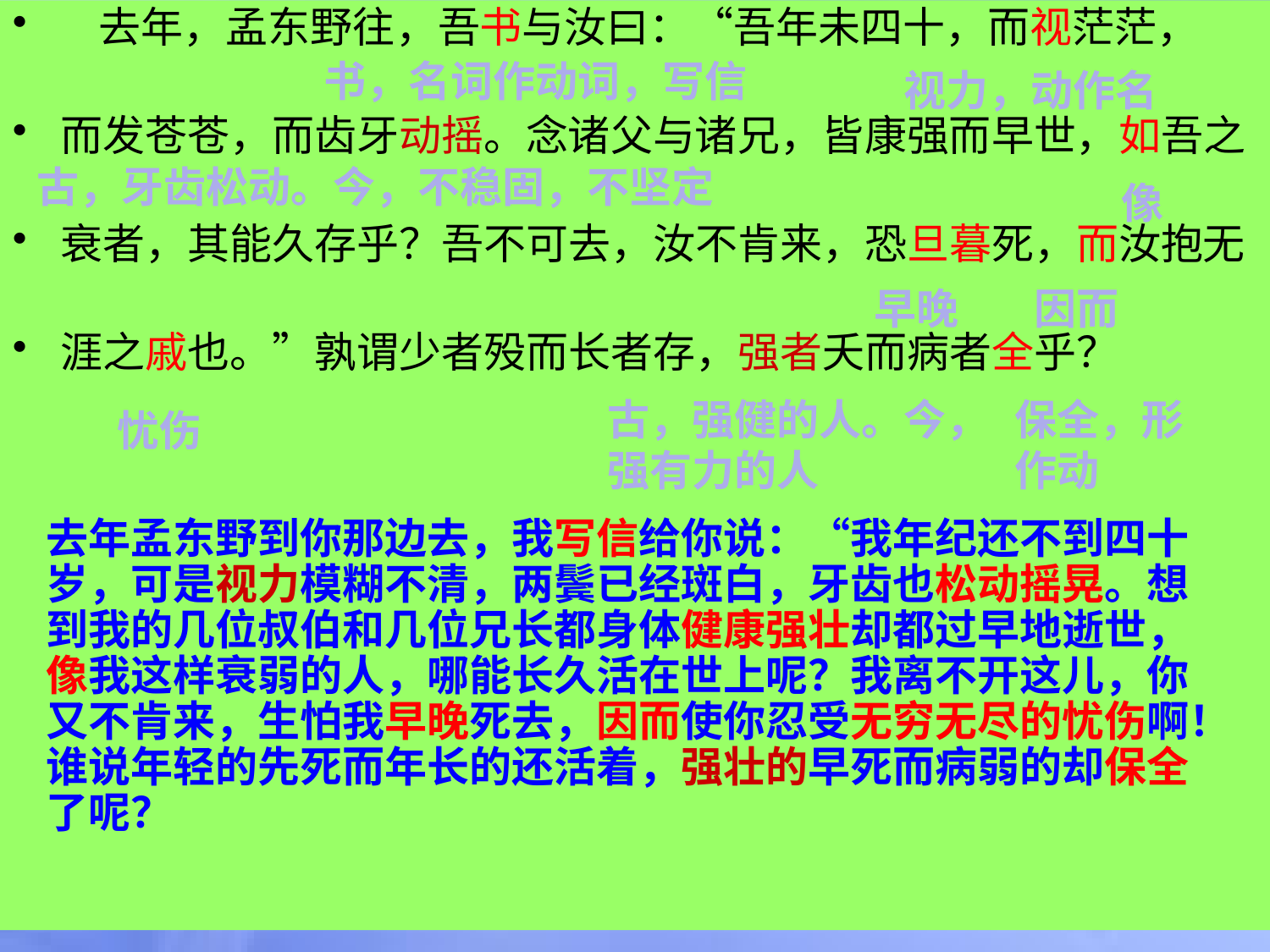

去年，孟东野往，吾书与汝曰：“吾年未四十，而视茫茫，

而发苍苍，而齿牙动摇。念诸父与诸兄，皆康强而早世，如吾之

衰者，其能久存乎？吾不可去，汝不肯来，恐旦暮死，而汝抱无

涯之戚也。”孰谓少者殁而长者存，强者夭而病者全乎？

书，名词作动词，写信
视力，动作名
古，牙齿松动。今，不稳固，不坚定
像
早晚
因而
古，强健的人。今，强有力的人
保全，形作动
忧伤
去年孟东野到你那边去，我写信给你说：“我年纪还不到四十岁，可是视力模糊不清，两鬓已经斑白，牙齿也松动摇晃。想到我的几位叔伯和几位兄长都身体健康强壮却都过早地逝世，像我这样衰弱的人，哪能长久活在世上呢？我离不开这儿，你又不肯来，生怕我早晚死去，因而使你忍受无穷无尽的忧伤啊！谁说年轻的先死而年长的还活着，强壮的早死而病弱的却保全了呢？